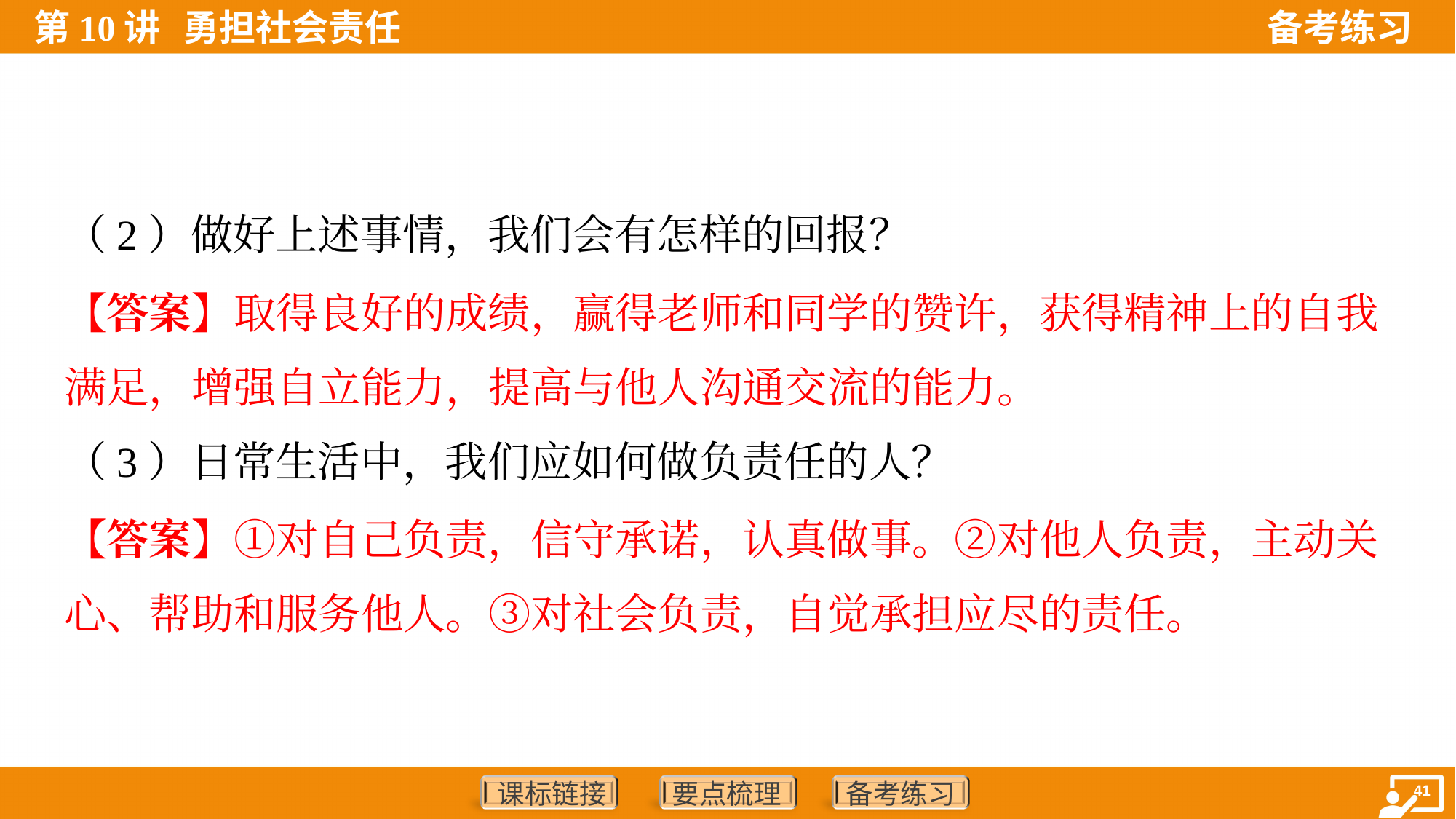

（2）做好上述事情，我们会有怎样的回报？
【答案】取得良好的成绩，赢得老师和同学的赞许，获得精神上的自我
满足，增强自立能力，提高与他人沟通交流的能力。
（3）日常生活中，我们应如何做负责任的人？
【答案】①对自己负责，信守承诺，认真做事。②对他人负责，主动关
心、帮助和服务他人。③对社会负责，自觉承担应尽的责任。